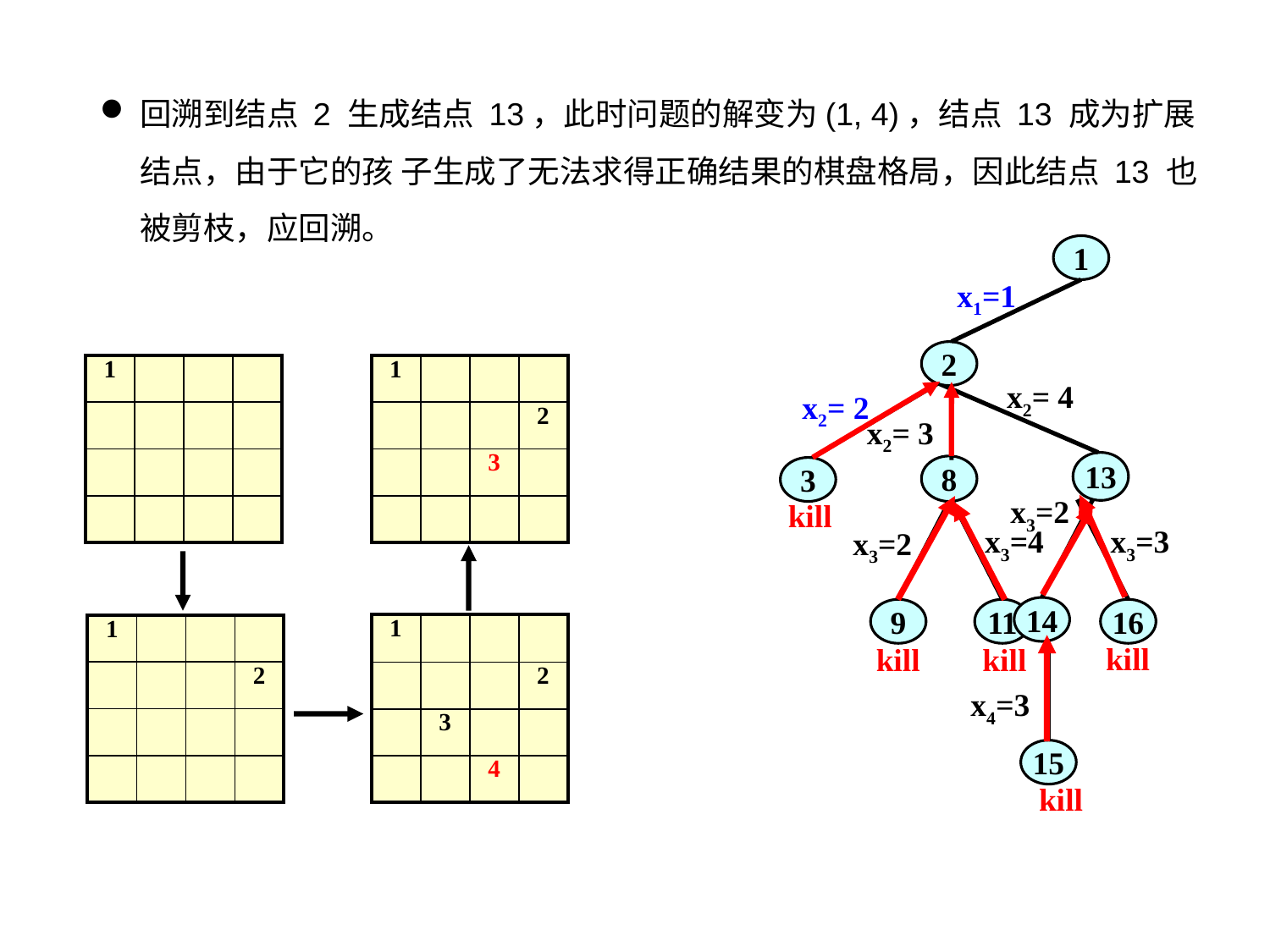

回溯到结点 2 生成结点 13，此时问题的解变为(1, 4)，结点 13 成为扩展结点，由于它的孩 子生成了无法求得正确结果的棋盘格局，因此结点 13 也被剪枝，应回溯。
1
x1=1

2

x2= 2
3
kill

x3=4
11

x3=2
9
kill
kill

x2= 3
8
| 1 |  |  |  |
| --- | --- | --- | --- |
|  |  |  |  |
|  |  |  |  |
|  |  |  |  |
| 1 |  |  |  |
| --- | --- | --- | --- |
|  |  |  | 2 |
|  |  | 3 |  |
|  |  |  |  |
x2= 4

13

x3=2

14

x3=3
16

| 1 |  |  |  |
| --- | --- | --- | --- |
|  |  |  | 2 |
|  | 3 |  |  |
|  |  | 4 |  |
| 1 |  |  |  |
| --- | --- | --- | --- |
|  |  |  | 2 |
|  |  |  |  |
|  |  |  |  |
kill

x4=3
15

kill